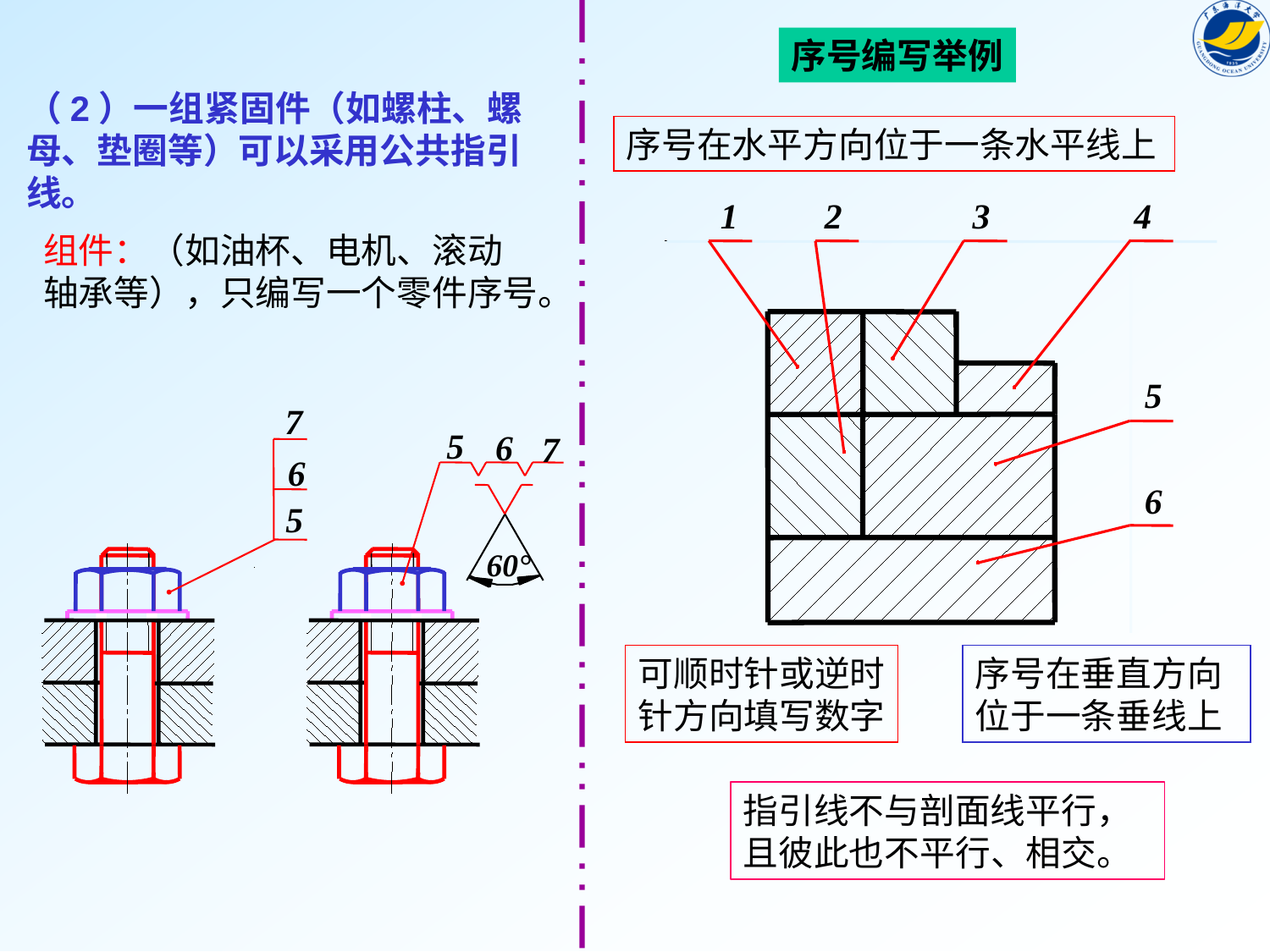

序号编写举例
（2）一组紧固件（如螺柱、螺母、垫圈等）可以采用公共指引线。
序号在水平方向位于一条水平线上
1
2
3
4
组件：（如油杯、电机、滚动
轴承等），只编写一个零件序号。

5

7

6

5

5
6
7

6

60°

可顺时针或逆时
针方向填写数字
序号在垂直方向位于一条垂线上
指引线不与剖面线平行，
且彼此也不平行、相交。